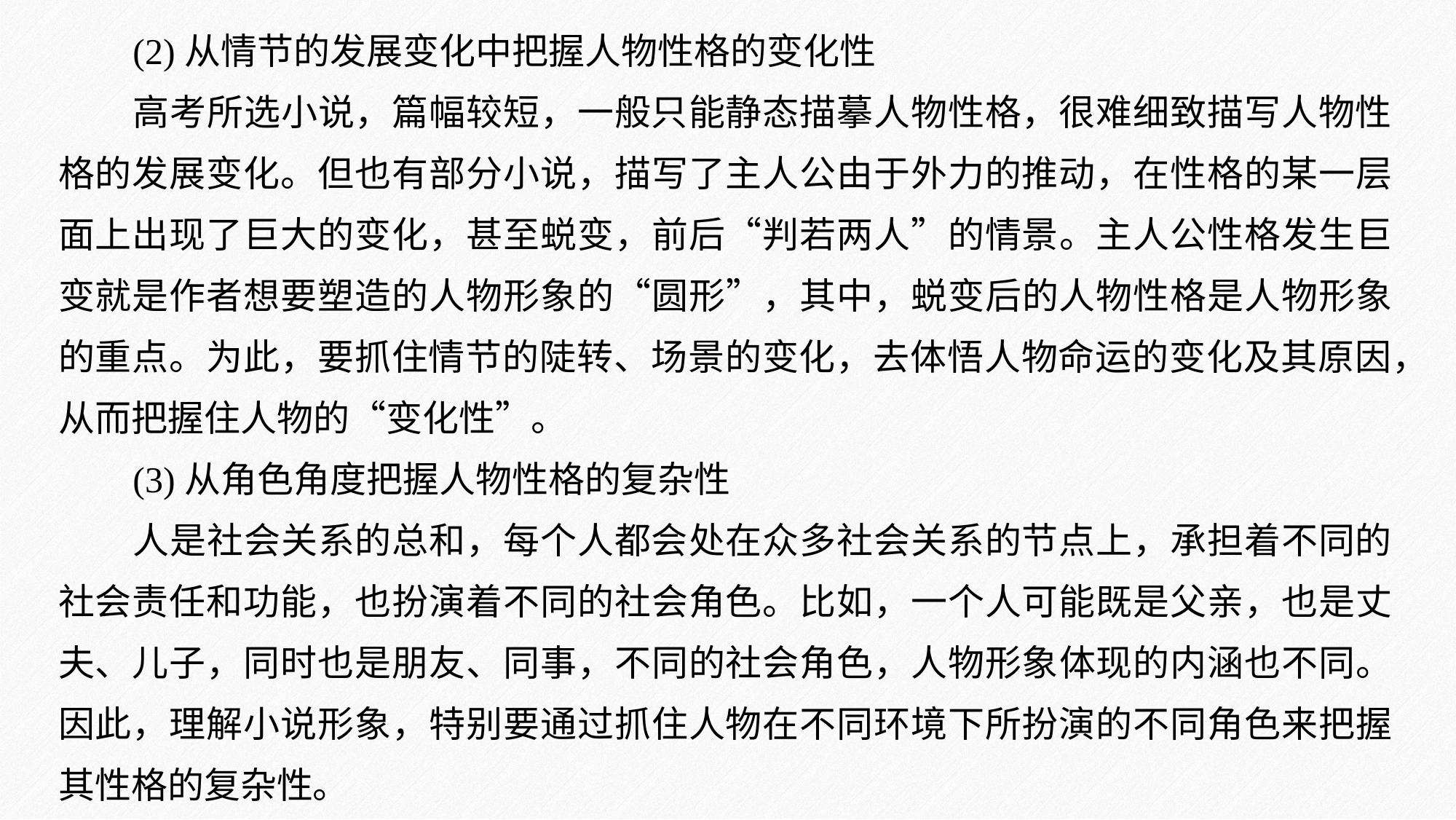

(2)从情节的发展变化中把握人物性格的变化性
高考所选小说，篇幅较短，一般只能静态描摹人物性格，很难细致描写人物性格的发展变化。但也有部分小说，描写了主人公由于外力的推动，在性格的某一层面上出现了巨大的变化，甚至蜕变，前后“判若两人”的情景。主人公性格发生巨变就是作者想要塑造的人物形象的“圆形”，其中，蜕变后的人物性格是人物形象的重点。为此，要抓住情节的陡转、场景的变化，去体悟人物命运的变化及其原因，从而把握住人物的“变化性”。
(3)从角色角度把握人物性格的复杂性
人是社会关系的总和，每个人都会处在众多社会关系的节点上，承担着不同的社会责任和功能，也扮演着不同的社会角色。比如，一个人可能既是父亲，也是丈夫、儿子，同时也是朋友、同事，不同的社会角色，人物形象体现的内涵也不同。因此，理解小说形象，特别要通过抓住人物在不同环境下所扮演的不同角色来把握其性格的复杂性。